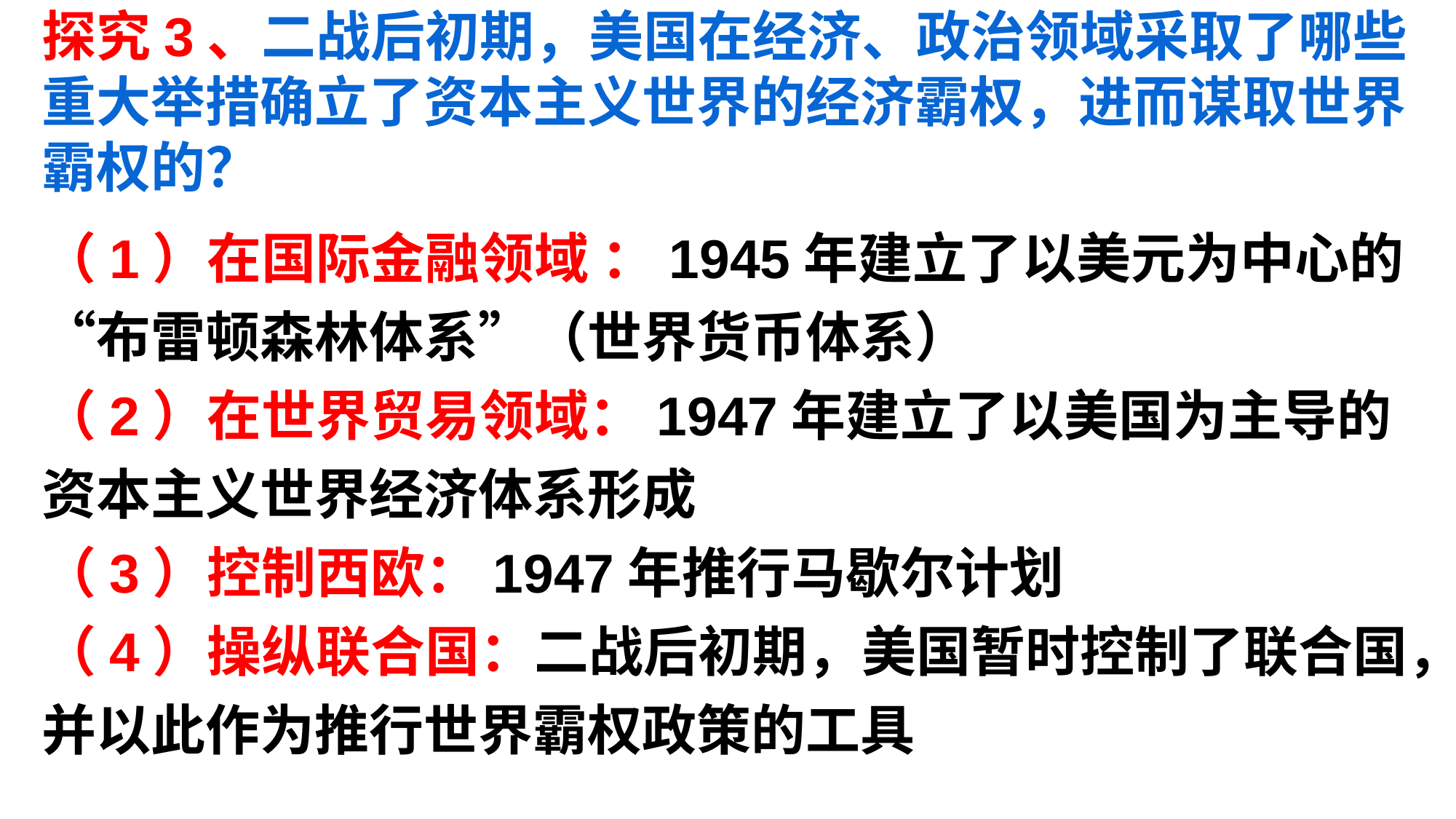

探究3、二战后初期，美国在经济、政治领域采取了哪些重大举措确立了资本主义世界的经济霸权，进而谋取世界霸权的？
（1）在国际金融领域 ：1945年建立了以美元为中心的“布雷顿森林体系”（世界货币体系）
（2）在世界贸易领域：1947年建立了以美国为主导的资本主义世界经济体系形成
（3）控制西欧：1947年推行马歇尔计划
（4）操纵联合国：二战后初期，美国暂时控制了联合国，并以此作为推行世界霸权政策的工具